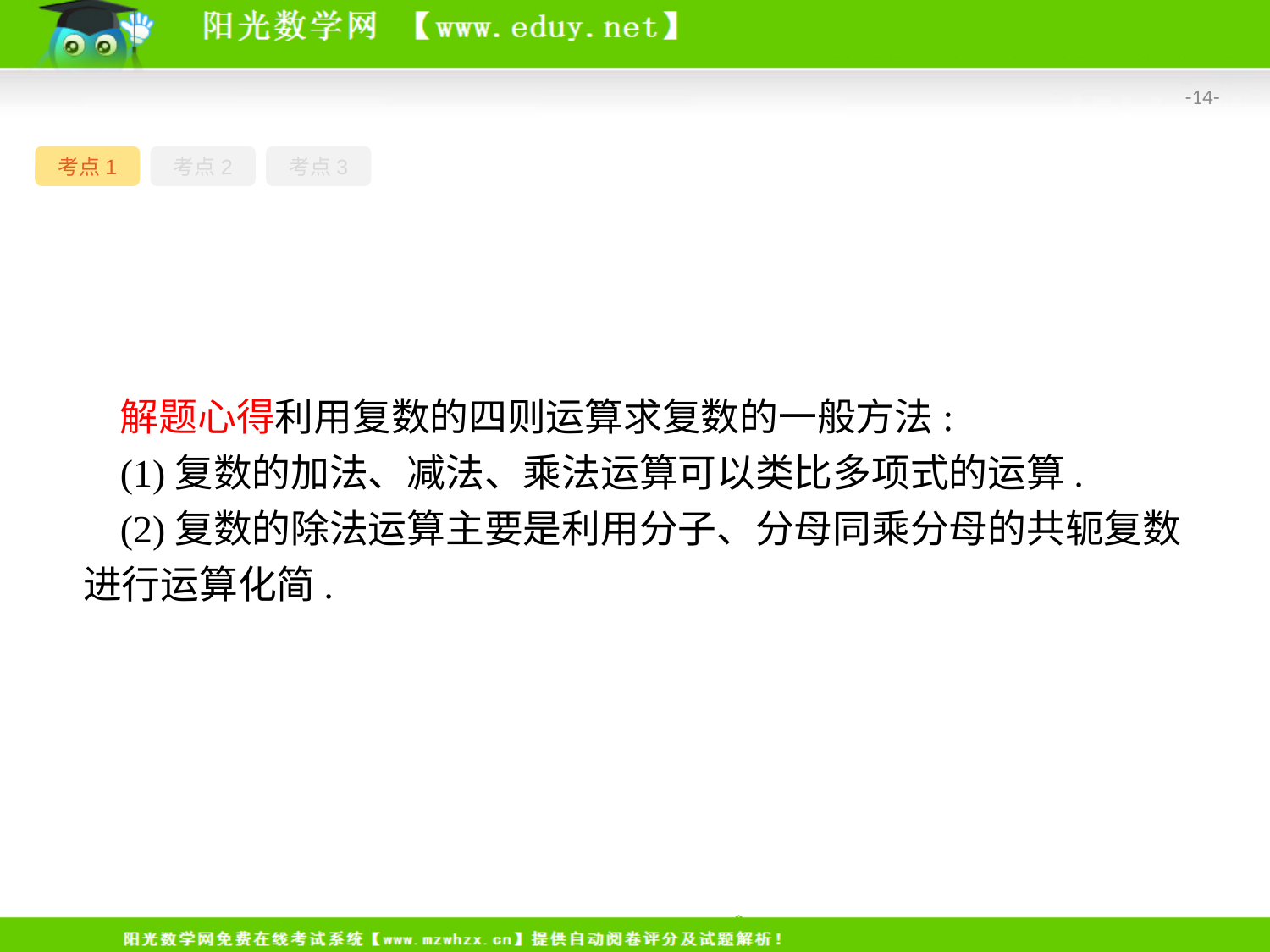

-14-
考点1
考点2
考点3
解题心得利用复数的四则运算求复数的一般方法:
(1)复数的加法、减法、乘法运算可以类比多项式的运算.
(2)复数的除法运算主要是利用分子、分母同乘分母的共轭复数进行运算化简.